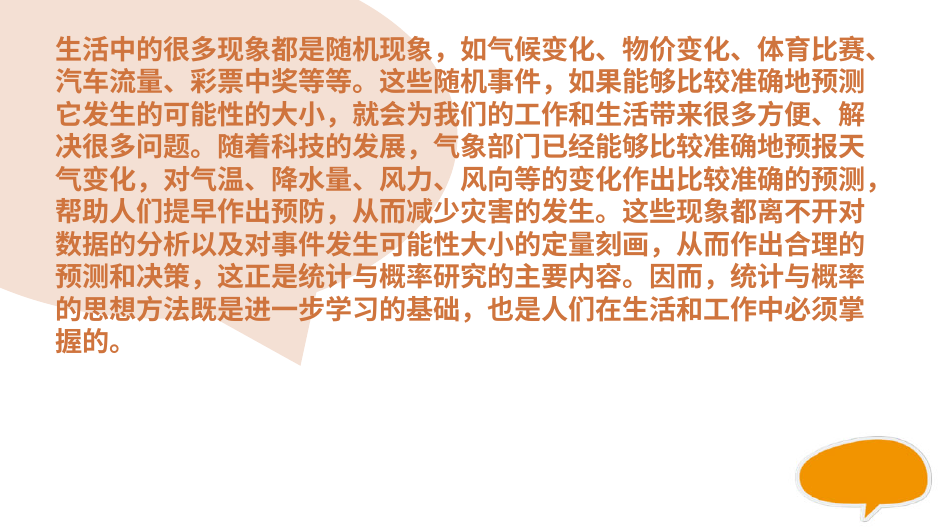

生活中的很多现象都是随机现象，如气候变化、物价变化、体育比赛、汽车流量、彩票中奖等等。这些随机事件，如果能够比较准确地预测它发生的可能性的大小，就会为我们的工作和生活带来很多方便、解决很多问题。随着科技的发展，气象部门已经能够比较准确地预报天气变化，对气温、降水量、风力、风向等的变化作出比较准确的预测，帮助人们提早作出预防，从而减少灾害的发生。这些现象都离不开对数据的分析以及对事件发生可能性大小的定量刻画，从而作出合理的预测和决策，这正是统计与概率研究的主要内容。因而，统计与概率的思想方法既是进一步学习的基础，也是人们在生活和工作中必须掌握的。